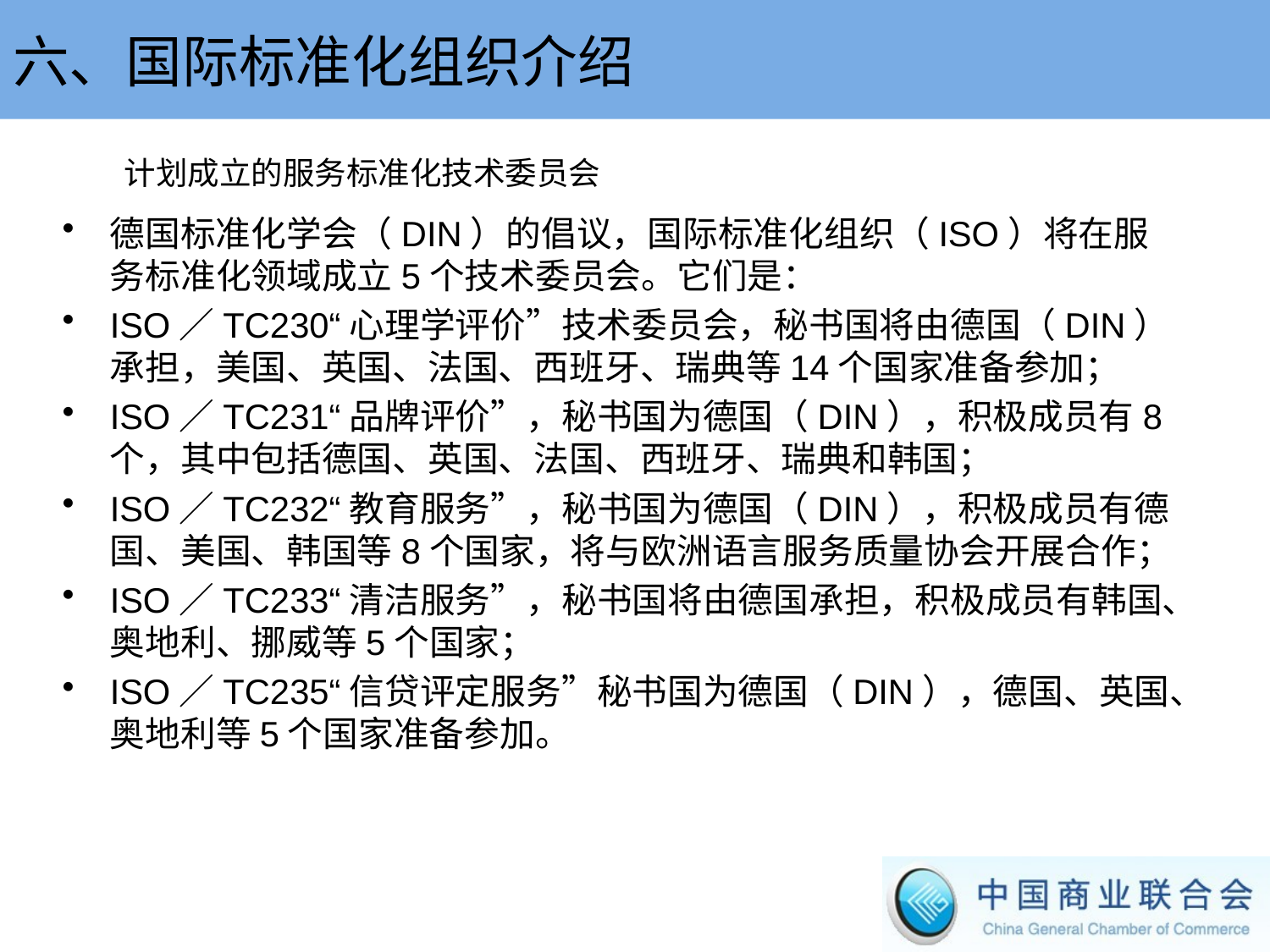

六、国际标准化组织介绍
计划成立的服务标准化技术委员会
德国标准化学会（DIN）的倡议，国际标准化组织（ISO）将在服务标准化领域成立5个技术委员会。它们是：
ISO／TC230“心理学评价”技术委员会，秘书国将由德国（DIN）承担，美国、英国、法国、西班牙、瑞典等14个国家准备参加；
ISO／TC231“品牌评价”，秘书国为德国（DIN），积极成员有8个，其中包括德国、英国、法国、西班牙、瑞典和韩国；
ISO／TC232“教育服务”，秘书国为德国（DIN），积极成员有德国、美国、韩国等8个国家，将与欧洲语言服务质量协会开展合作；
ISO／TC233“清洁服务”，秘书国将由德国承担，积极成员有韩国、奥地利、挪威等5个国家；
ISO／TC235“信贷评定服务”秘书国为德国（DIN），德国、英国、奥地利等5个国家准备参加。